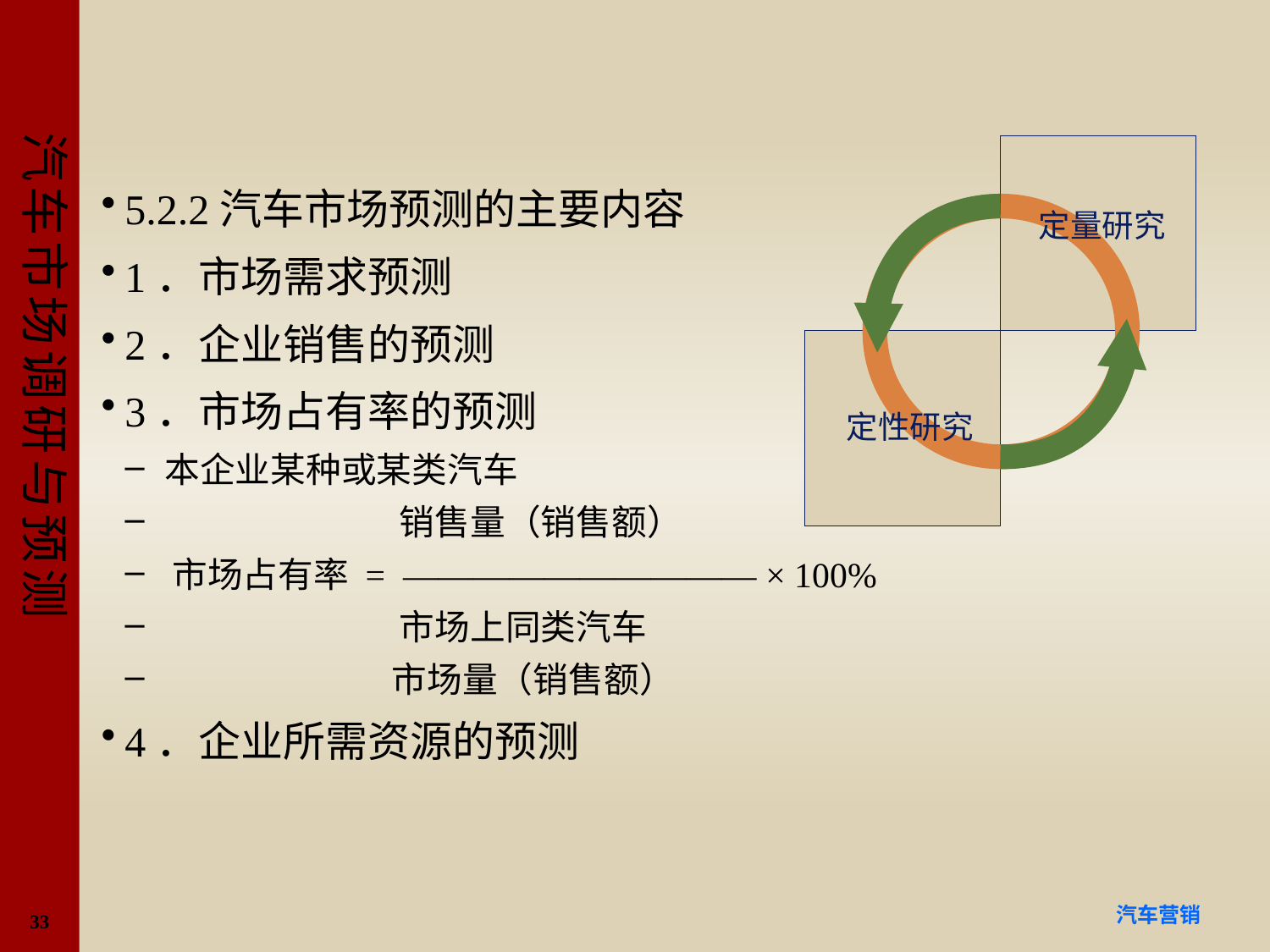

#

定量研究

定性研究
5.2.2汽车市场预测的主要内容
1．市场需求预测
2．企业销售的预测
3．市场占有率的预测
 本企业某种或某类汽车
                               销售量（销售额）
  市场占有率 =  —————————— × 100%
                               市场上同类汽车
                              市场量（销售额）
4．企业所需资源的预测

33